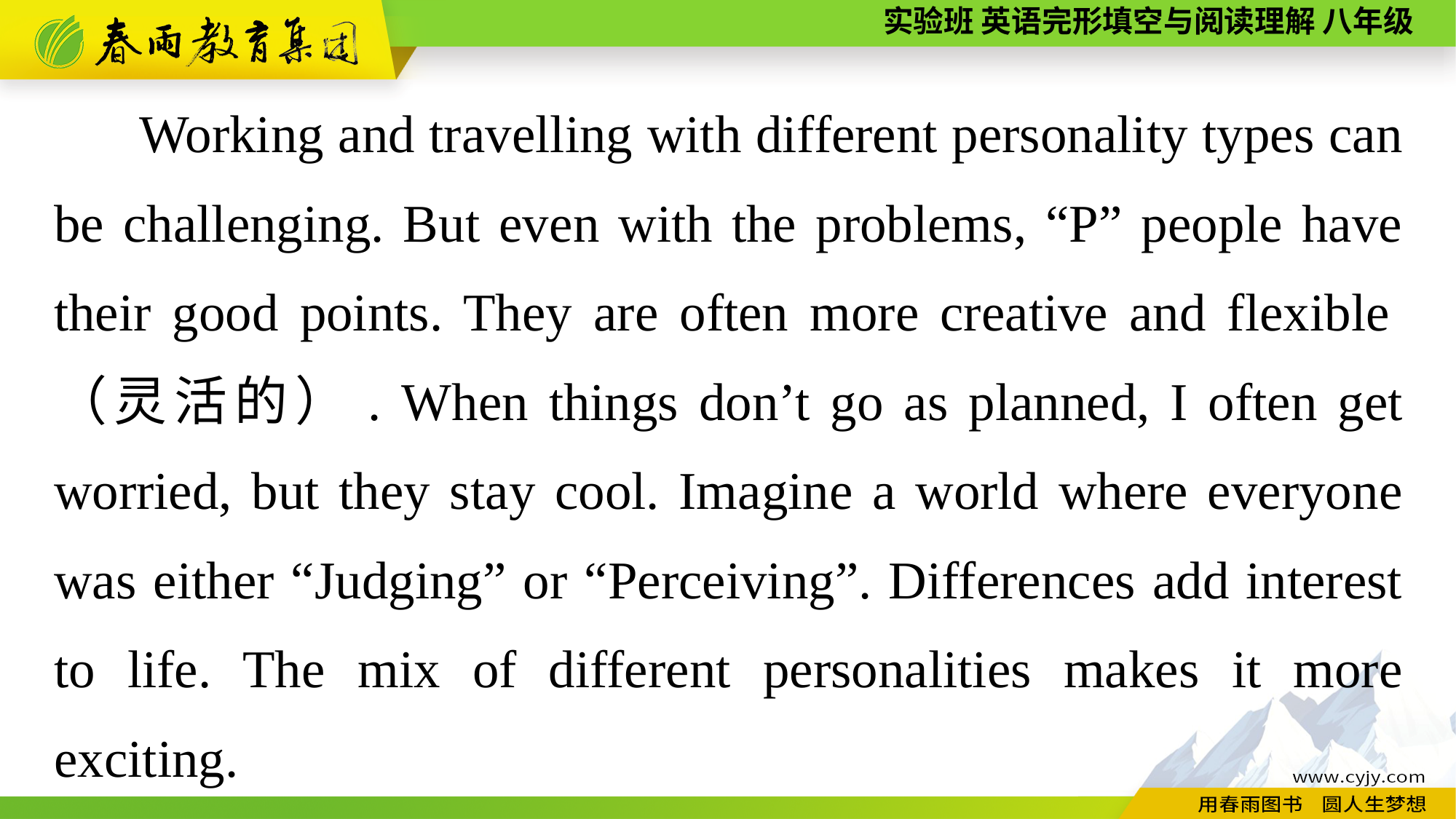

Working and travelling with different personality types can be challenging. But even with the problems, “P” people have their good points. They are often more creative and flexible（灵活的）. When things don’t go as planned, I often get worried, but they stay cool. Imagine a world where everyone was either “Judging” or “Perceiving”. Differences add interest to life. The mix of different personalities makes it more exciting.